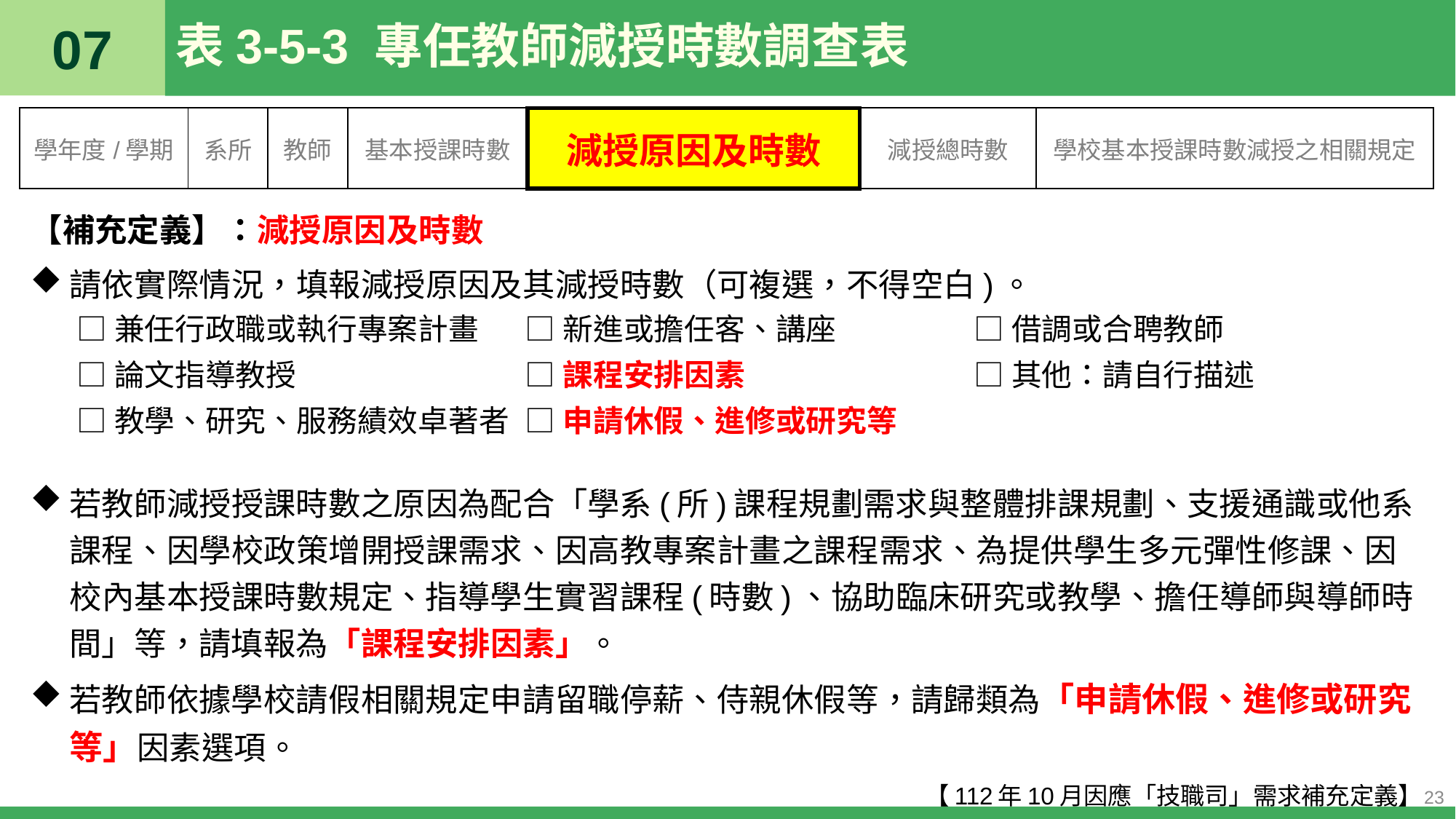

07
# 表3-5-3 專任教師減授時數調查表
| 學年度/學期 | 系所 | 教師 | 基本授課時數 | 減授原因及時數 | 減授總時數 | 學校基本授課時數減授之相關規定 |
| --- | --- | --- | --- | --- | --- | --- |
【補充定義】：減授原因及時數
請依實際情況，填報減授原因及其減授時數（可複選，不得空白)。

若教師減授授課時數之原因為配合「學系(所)課程規劃需求與整體排課規劃、支援通識或他系課程、因學校政策增開授課需求、因高教專案計畫之課程需求、為提供學生多元彈性修課、因校內基本授課時數規定、指導學生實習課程(時數)、協助臨床研究或教學、擔任導師與導師時間」等，請填報為「課程安排因素」。
若教師依據學校請假相關規定申請留職停薪、侍親休假等，請歸類為「申請休假、進修或研究等」因素選項。
【112年10月因應「技職司」需求補充定義】
□兼任行政職或執行專案計畫
□論文指導教授
□教學、研究、服務績效卓著者
□新進或擔任客、講座
□課程安排因素
□申請休假、進修或研究等
□借調或合聘教師
□其他：請自行描述
23